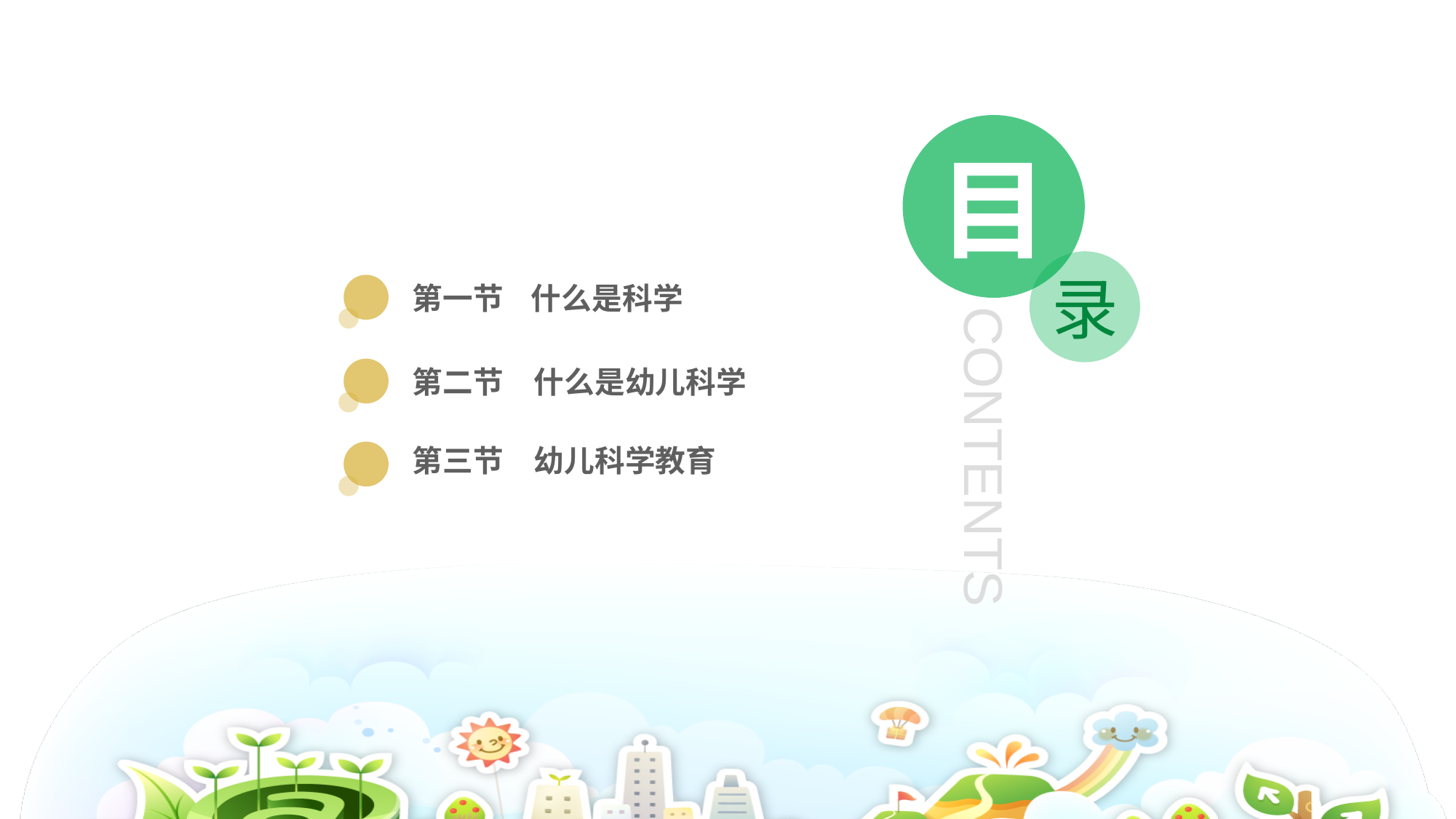

目
录
第一节    什么是科学

CONTENTS

第二节　什么是幼儿科学

第三节　幼儿科学教育